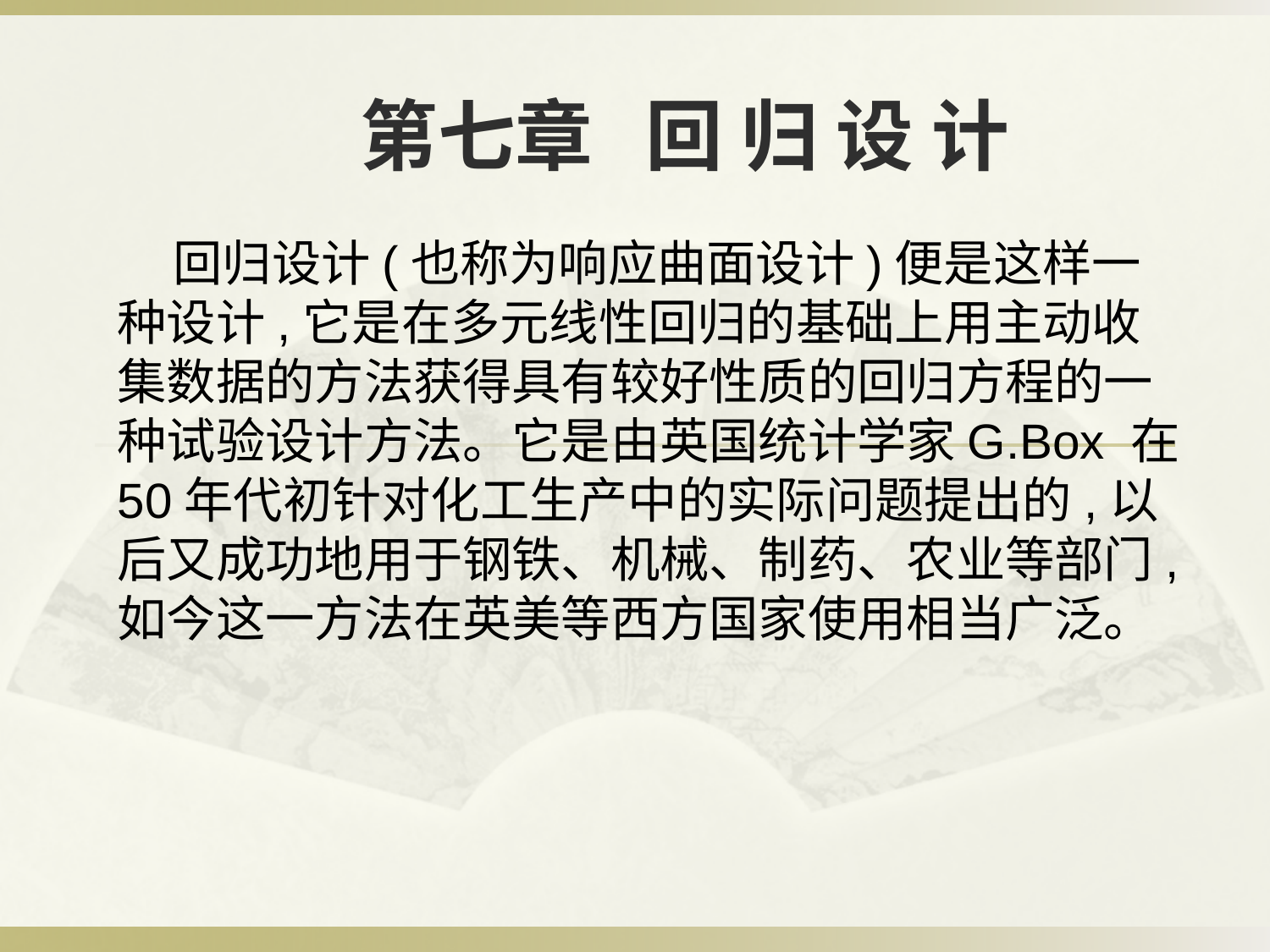

# 第七章   回 归 设 计
    回归设计(也称为响应曲面设计)便是这样一种设计,它是在多元线性回归的基础上用主动收集数据的方法获得具有较好性质的回归方程的一种试验设计方法。它是由英国统计学家G.Box 在50年代初针对化工生产中的实际问题提出的,以后又成功地用于钢铁、机械、制药、农业等部门,如今这一方法在英美等西方国家使用相当广泛。